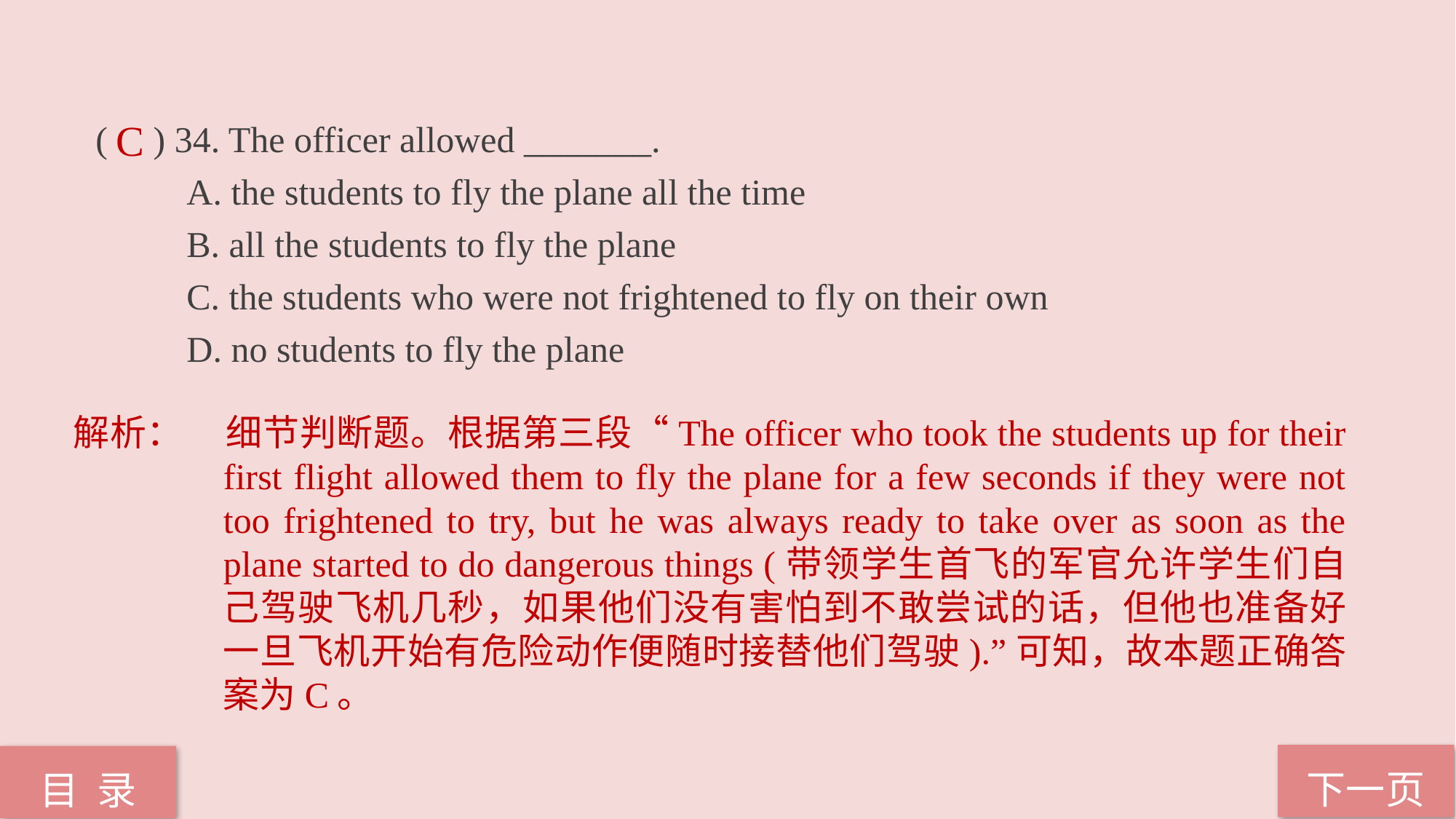

(     ) 34. The officer allowed _______.
          A. the students to fly the plane all the time
          B. all the students to fly the plane
          C. the students who were not frightened to fly on their own
          D. no students to fly the plane
C
解析：	细节判断题。根据第三段“The officer who took the students up for their first flight allowed them to fly the plane for a few seconds if they were not too frightened to try, but he was always ready to take over as soon as the plane started to do dangerous things (带领学生首飞的军官允许学生们自己驾驶飞机几秒，如果他们没有害怕到不敢尝试的话，但他也准备好一旦飞机开始有危险动作便随时接替他们驾驶).”可知，故本题正确答案为C。